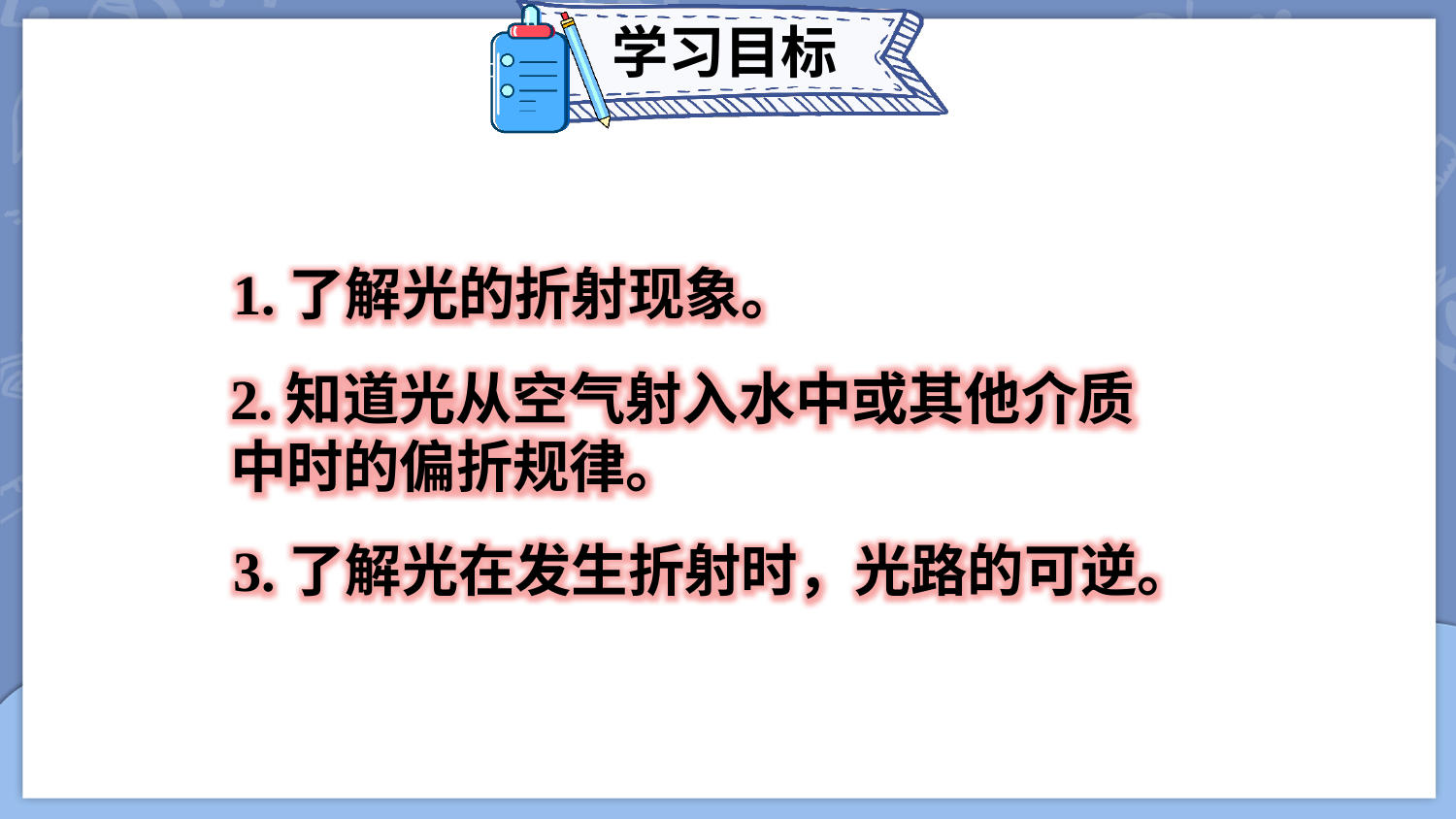

学习目标
1.了解光的折射现象。
2.知道光从空气射入水中或其他介质中时的偏折规律。
3.了解光在发生折射时，光路的可逆。